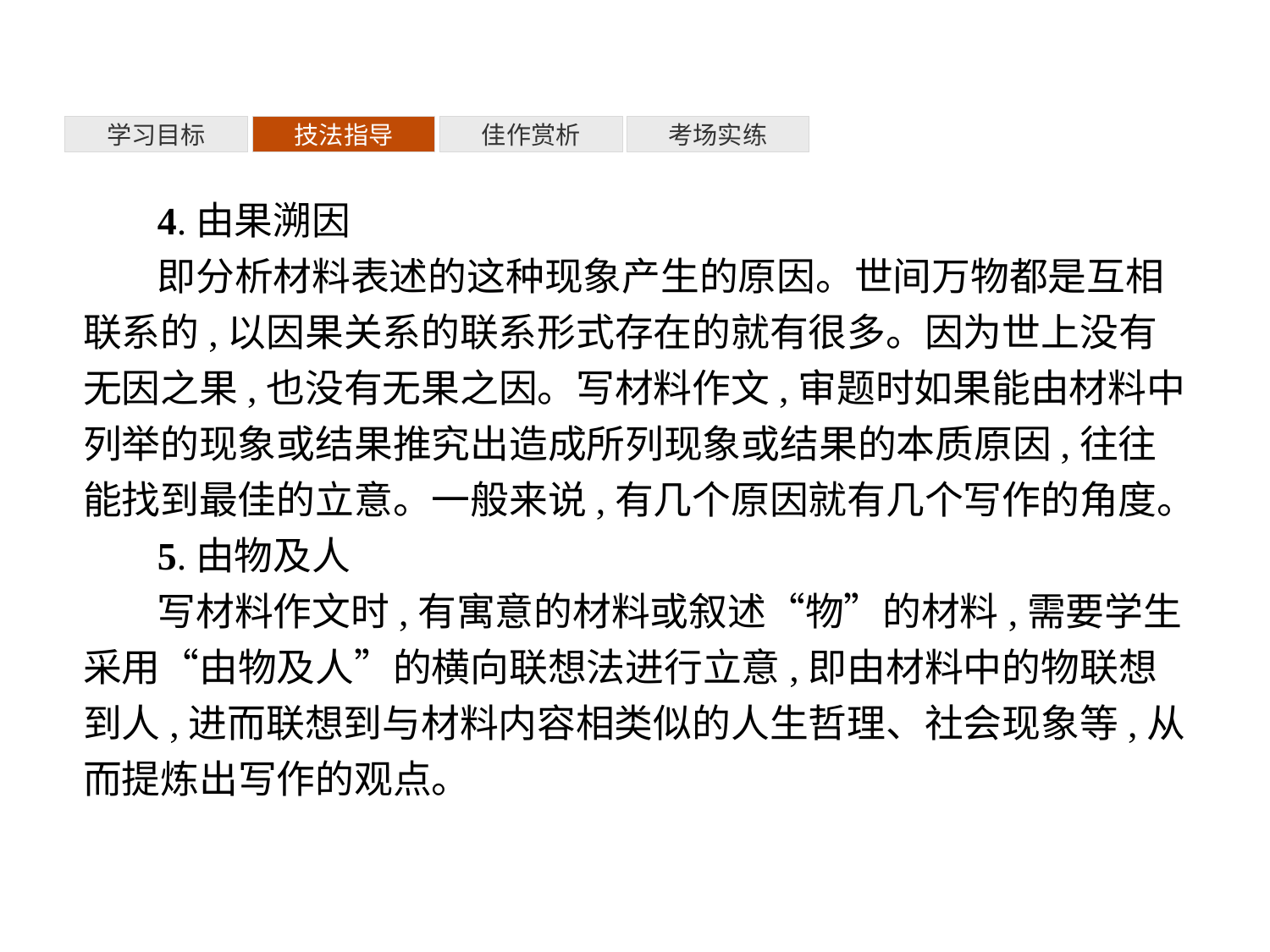

考场实练
佳作赏析
技法指导
学习目标
4.由果溯因
即分析材料表述的这种现象产生的原因。世间万物都是互相联系的,以因果关系的联系形式存在的就有很多。因为世上没有无因之果,也没有无果之因。写材料作文,审题时如果能由材料中列举的现象或结果推究出造成所列现象或结果的本质原因,往往能找到最佳的立意。一般来说,有几个原因就有几个写作的角度。
5.由物及人
写材料作文时,有寓意的材料或叙述“物”的材料,需要学生采用“由物及人”的横向联想法进行立意,即由材料中的物联想到人,进而联想到与材料内容相类似的人生哲理、社会现象等,从而提炼出写作的观点。